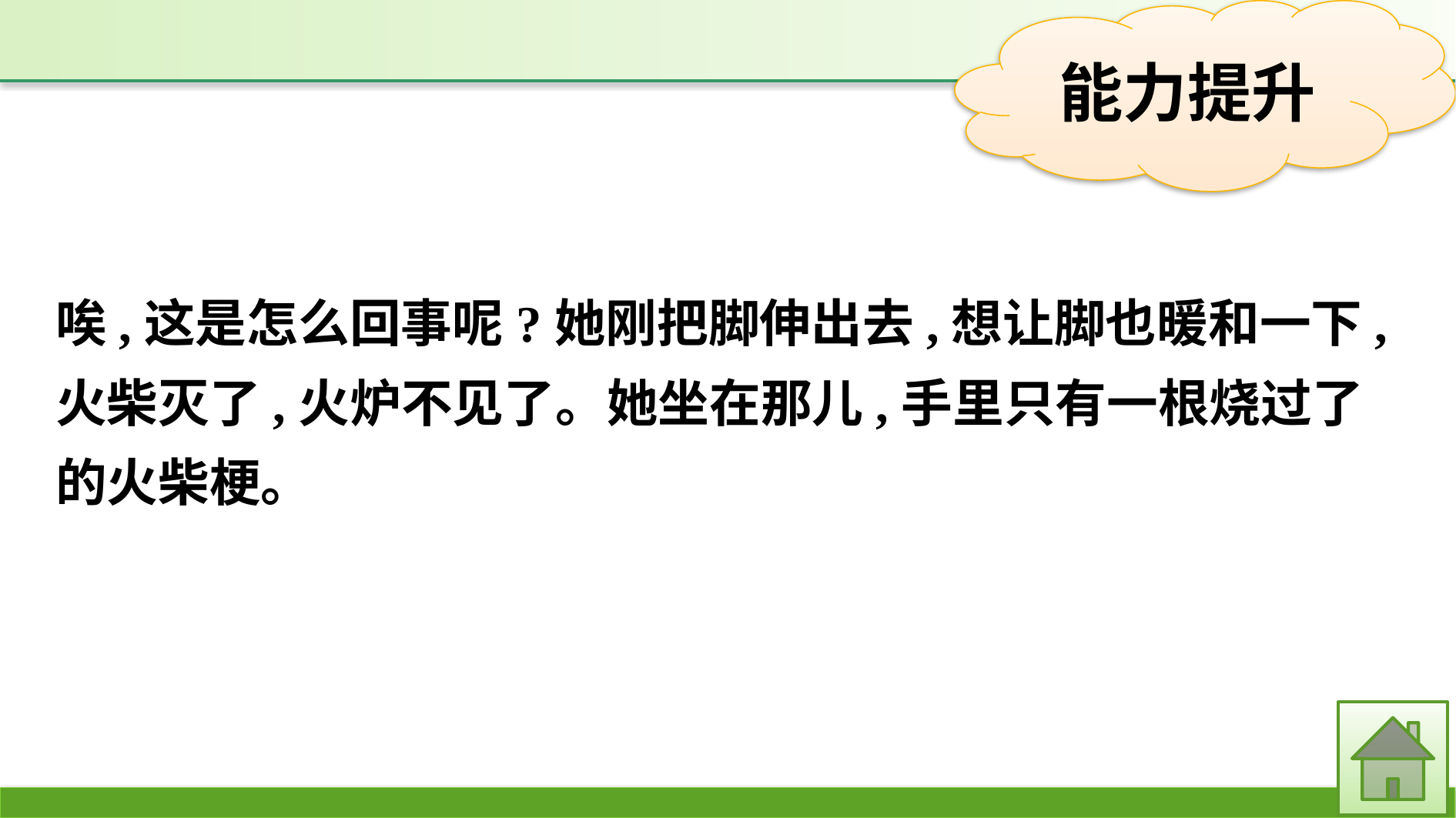

唉,这是怎么回事呢?她刚把脚伸出去,想让脚也暖和一下,火柴灭了,火炉不见了。她坐在那儿,手里只有一根烧过了的火柴梗。